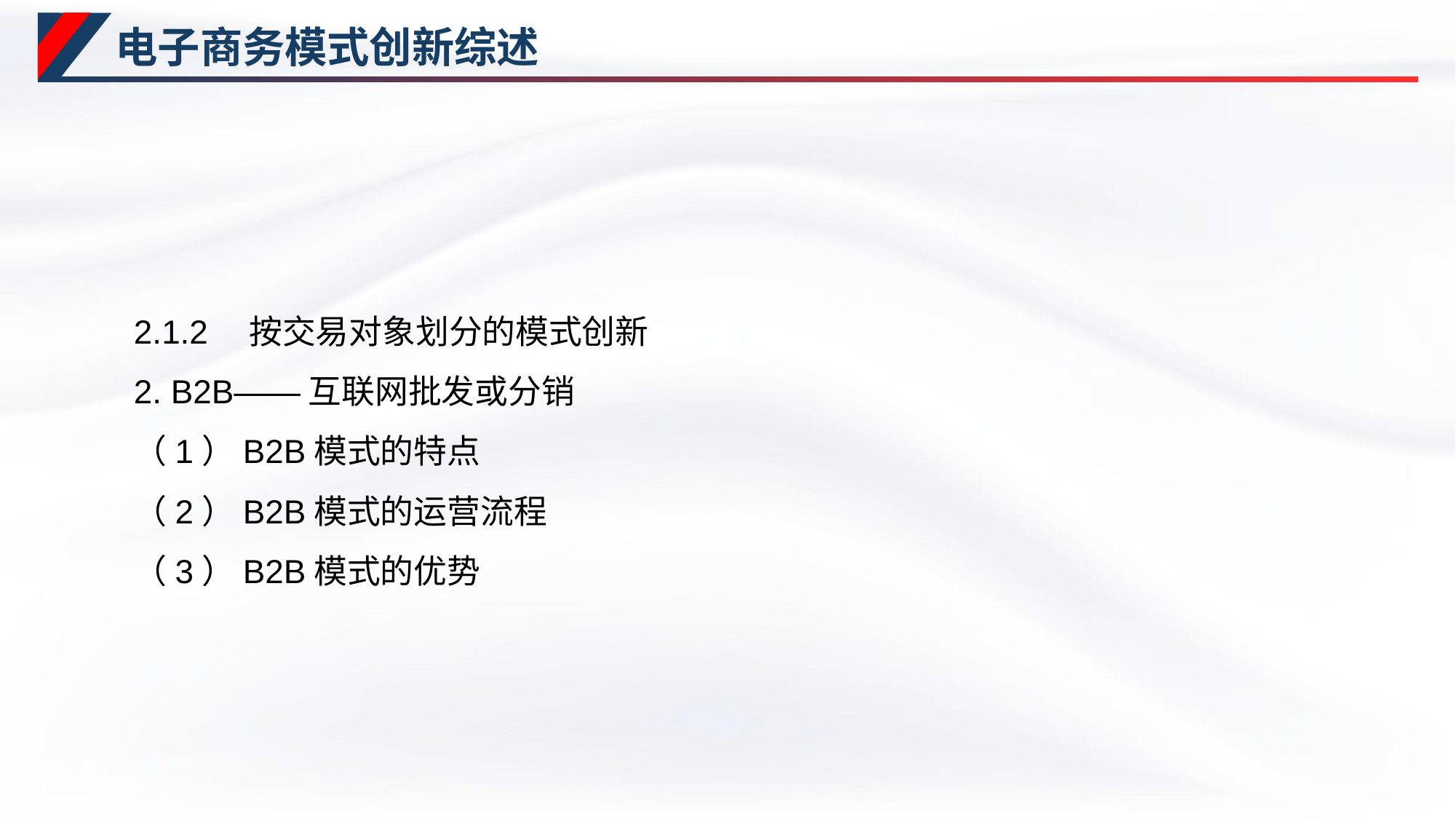

# 电子商务模式创新综述
2.1.2　按交易对象划分的模式创新
2. B2B——互联网批发或分销
（1）B2B模式的特点
（2）B2B模式的运营流程
（3）B2B模式的优势